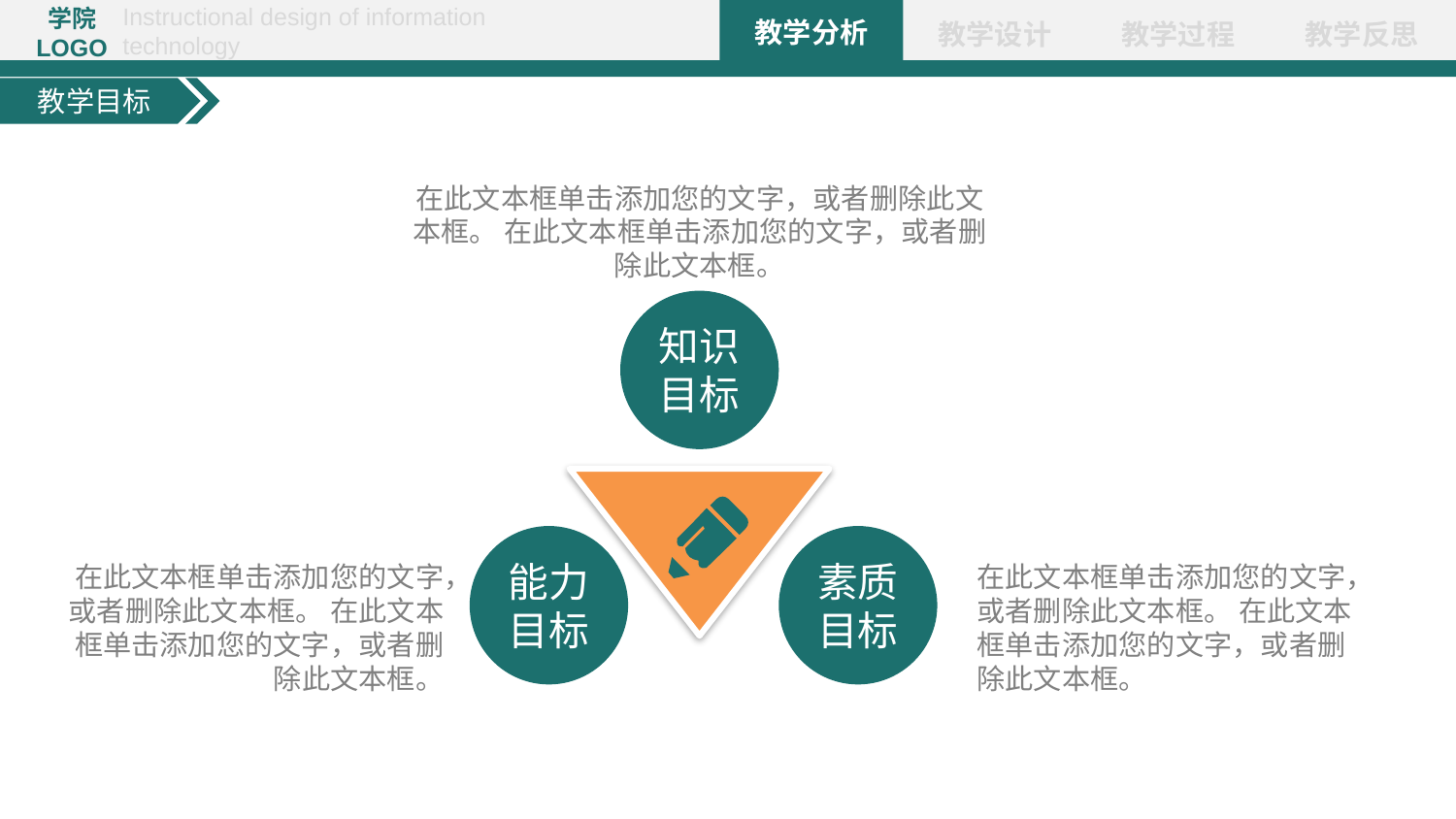

教学目标

在此文本框单击添加您的文字，或者删除此文本框。 在此文本框单击添加您的文字，或者删除此文本框。
知识目标

素质目标
能力目标
在此文本框单击添加您的文字，或者删除此文本框。 在此文本框单击添加您的文字，或者删除此文本框。
在此文本框单击添加您的文字，或者删除此文本框。 在此文本框单击添加您的文字，或者删除此文本框。